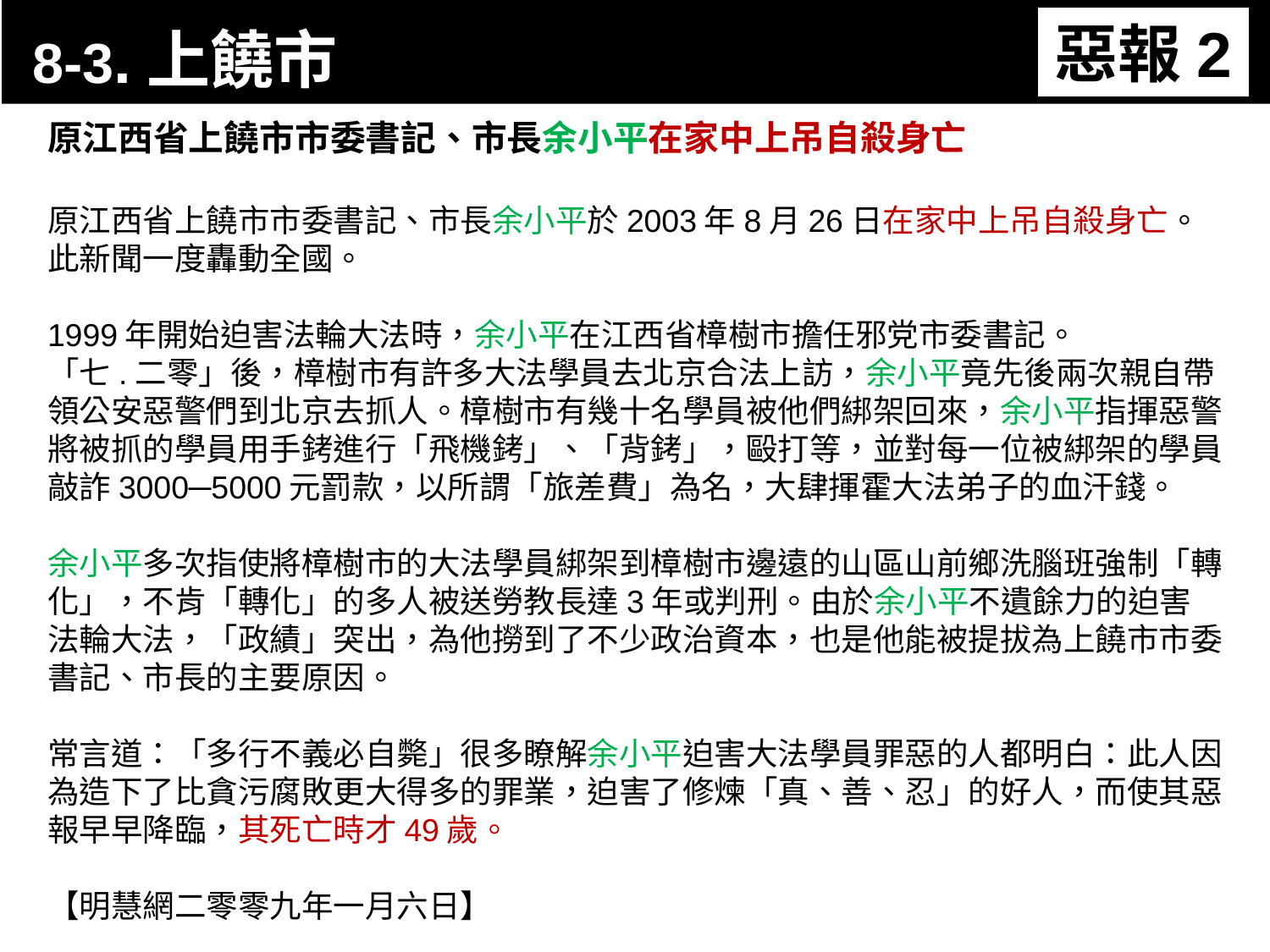

8-3.上饒市

惡報2
11-3. XX市官員惡報實例
原江西省上饒市市委書記、市長余小平在家中上吊自殺身亡

原江西省上饒市市委書記、市長余小平於2003年8月26日在家中上吊自殺身亡。
此新聞一度轟動全國。

1999年開始迫害法輪大法時，余小平在江西省樟樹市擔任邪党市委書記。
「七.二零」後，樟樹市有許多大法學員去北京合法上訪，余小平竟先後兩次親自帶領公安惡警們到北京去抓人。樟樹市有幾十名學員被他們綁架回來，余小平指揮惡警將被抓的學員用手銬進行「飛機銬」、「背銬」，毆打等，並對每一位被綁架的學員敲詐3000─5000元罰款，以所謂「旅差費」為名，大肆揮霍大法弟子的血汗錢。

余小平多次指使將樟樹市的大法學員綁架到樟樹市邊遠的山區山前鄉洗腦班強制「轉化」，不肯「轉化」的多人被送勞教長達3年或判刑。由於余小平不遺餘力的迫害法輪大法，「政績」突出，為他撈到了不少政治資本，也是他能被提拔為上饒市市委書記、市長的主要原因。

常言道：「多行不義必自斃」很多瞭解余小平迫害大法學員罪惡的人都明白：此人因為造下了比貪污腐敗更大得多的罪業，迫害了修煉「真、善、忍」的好人，而使其惡報早早降臨，其死亡時才49歲。

【明慧網二零零九年一月六日】